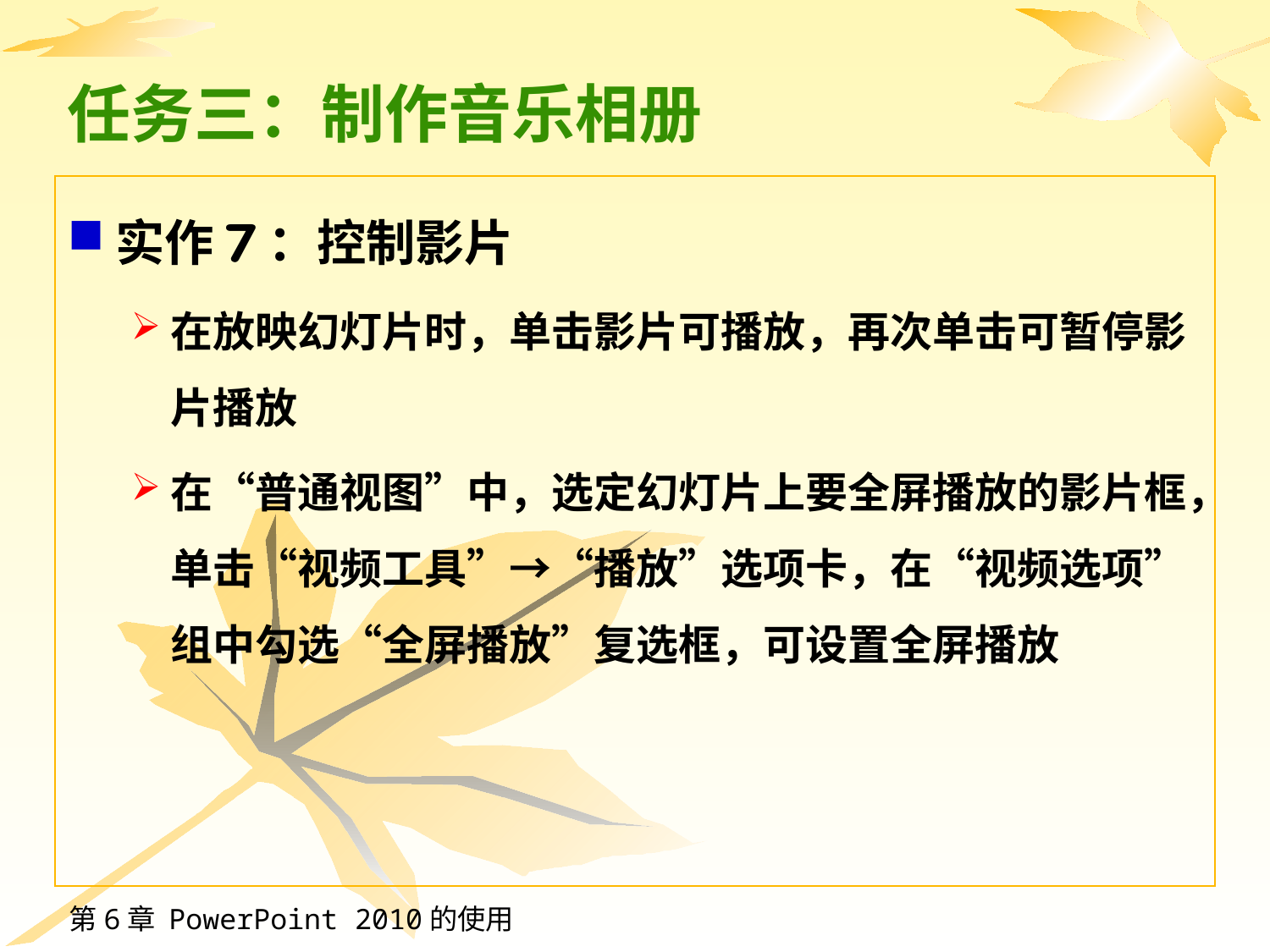

# 任务三：制作音乐相册
实作7：控制影片
在放映幻灯片时，单击影片可播放，再次单击可暂停影片播放
在“普通视图”中，选定幻灯片上要全屏播放的影片框，单击“视频工具”→“播放”选项卡，在“视频选项”组中勾选“全屏播放”复选框，可设置全屏播放